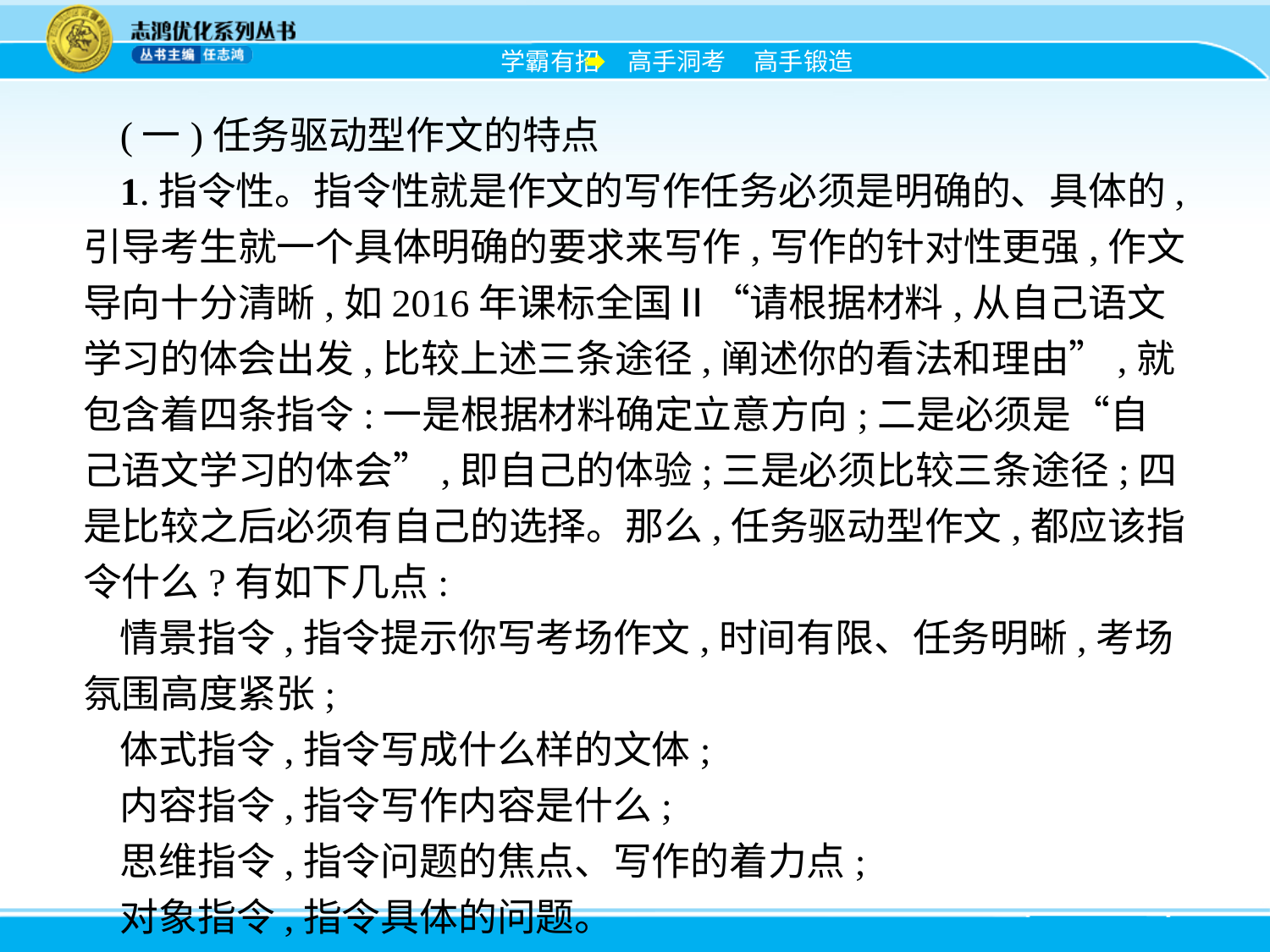

(一)任务驱动型作文的特点
1.指令性。指令性就是作文的写作任务必须是明确的、具体的,引导考生就一个具体明确的要求来写作,写作的针对性更强,作文导向十分清晰,如2016年课标全国Ⅱ“请根据材料,从自己语文学习的体会出发,比较上述三条途径,阐述你的看法和理由”,就包含着四条指令:一是根据材料确定立意方向;二是必须是“自己语文学习的体会”,即自己的体验;三是必须比较三条途径;四是比较之后必须有自己的选择。那么,任务驱动型作文,都应该指令什么?有如下几点:
情景指令,指令提示你写考场作文,时间有限、任务明晰,考场氛围高度紧张;
体式指令,指令写成什么样的文体;
内容指令,指令写作内容是什么;
思维指令,指令问题的焦点、写作的着力点;
对象指令,指令具体的问题。